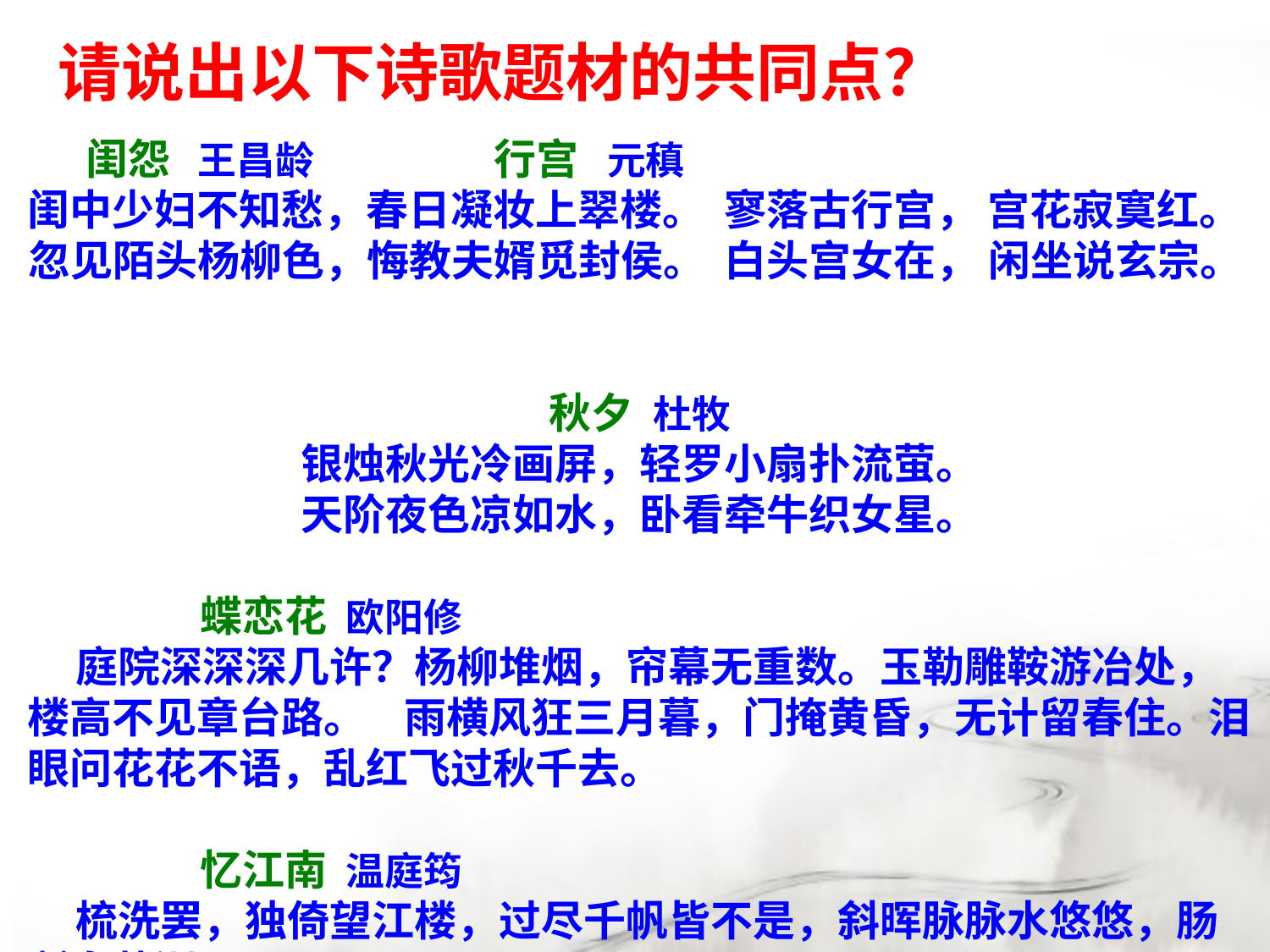

请说出以下诗歌题材的共同点？
     闺怨   王昌龄                   行宫   元稹
闺中少妇不知愁，春日凝妆上翠楼。  寥落古行宫， 宫花寂寞红。
忽见陌头杨柳色，悔教夫婿觅封侯。  白头宫女在， 闲坐说玄宗。

秋夕  杜牧
银烛秋光冷画屏，轻罗小扇扑流萤。
天阶夜色凉如水，卧看牵牛织女星。

                 蝶恋花  欧阳修
    庭院深深深几许？杨柳堆烟，帘幕无重数。玉勒雕鞍游冶处，楼高不见章台路。    雨横风狂三月暮，门掩黄昏，无计留春住。泪眼问花花不语，乱红飞过秋千去。

                 忆江南  温庭筠
    梳洗罢，独倚望江楼，过尽千帆皆不是，斜晖脉脉水悠悠，肠断白苹洲。